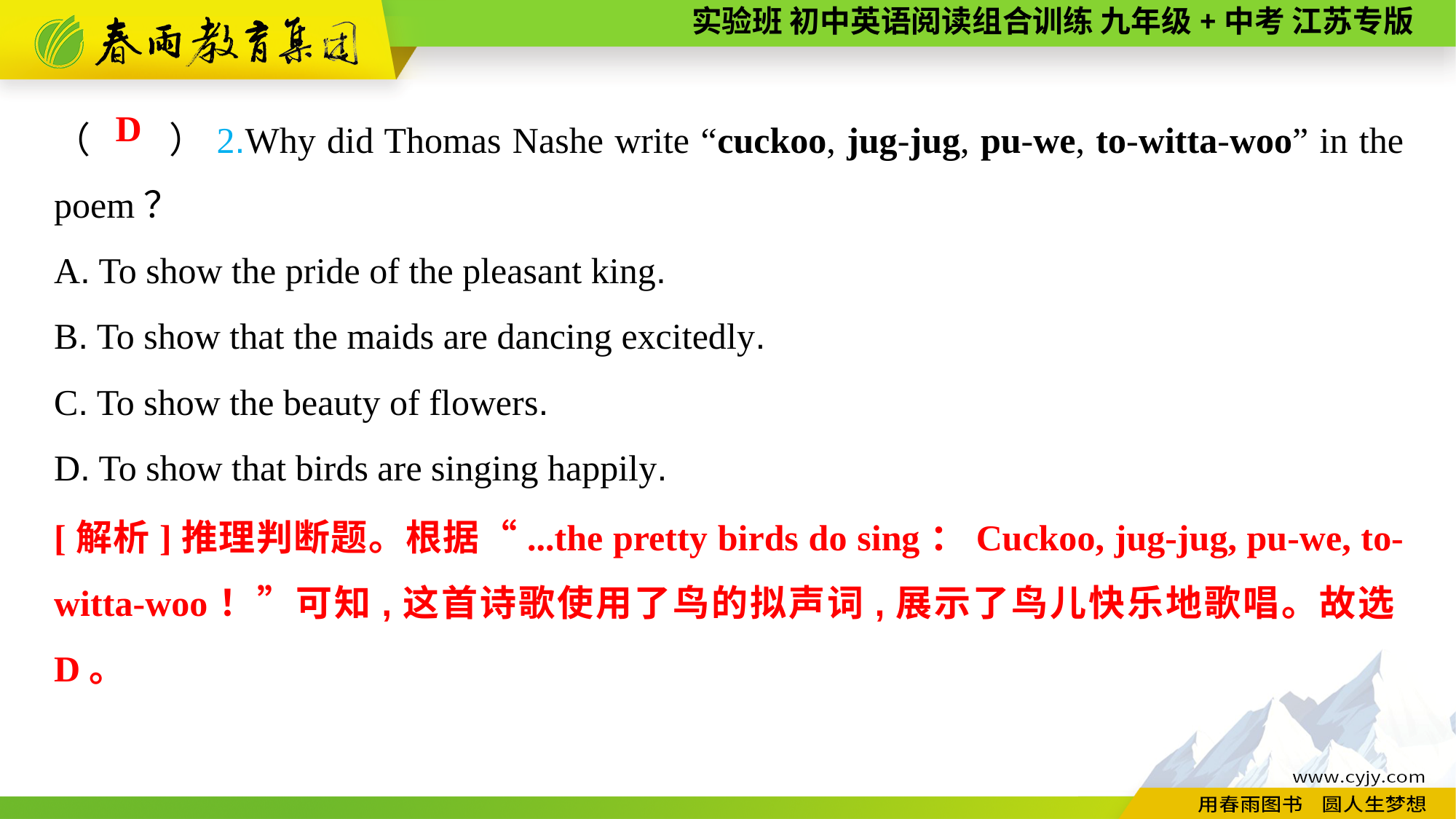

（　　）2.Why did Thomas Nashe write “cuckoo, jug-jug, pu-we, to-witta-woo” in the poem？
A. To show the pride of the pleasant king.
B. To show that the maids are dancing excitedly.
C. To show the beauty of flowers.
D. To show that birds are singing happily.
D
[解析]推理判断题。根据“...the pretty birds do sing：Cuckoo, jug-jug, pu-we, to-witta-woo！”可知,这首诗歌使用了鸟的拟声词,展示了鸟儿快乐地歌唱。故选D。